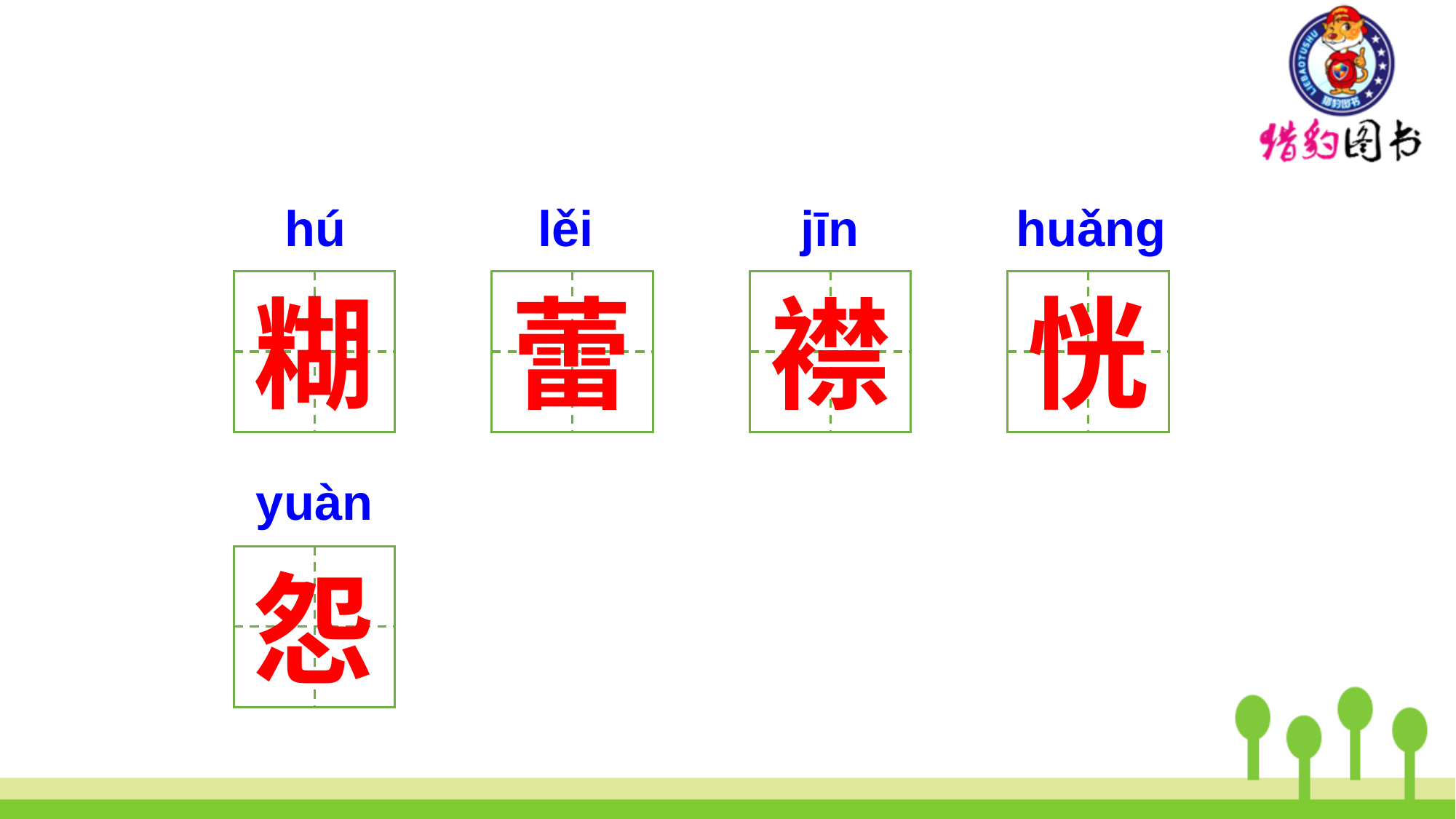

hú
lěi
jīn
huǎnɡ

糊

蕾

襟

恍
yuàn

怨